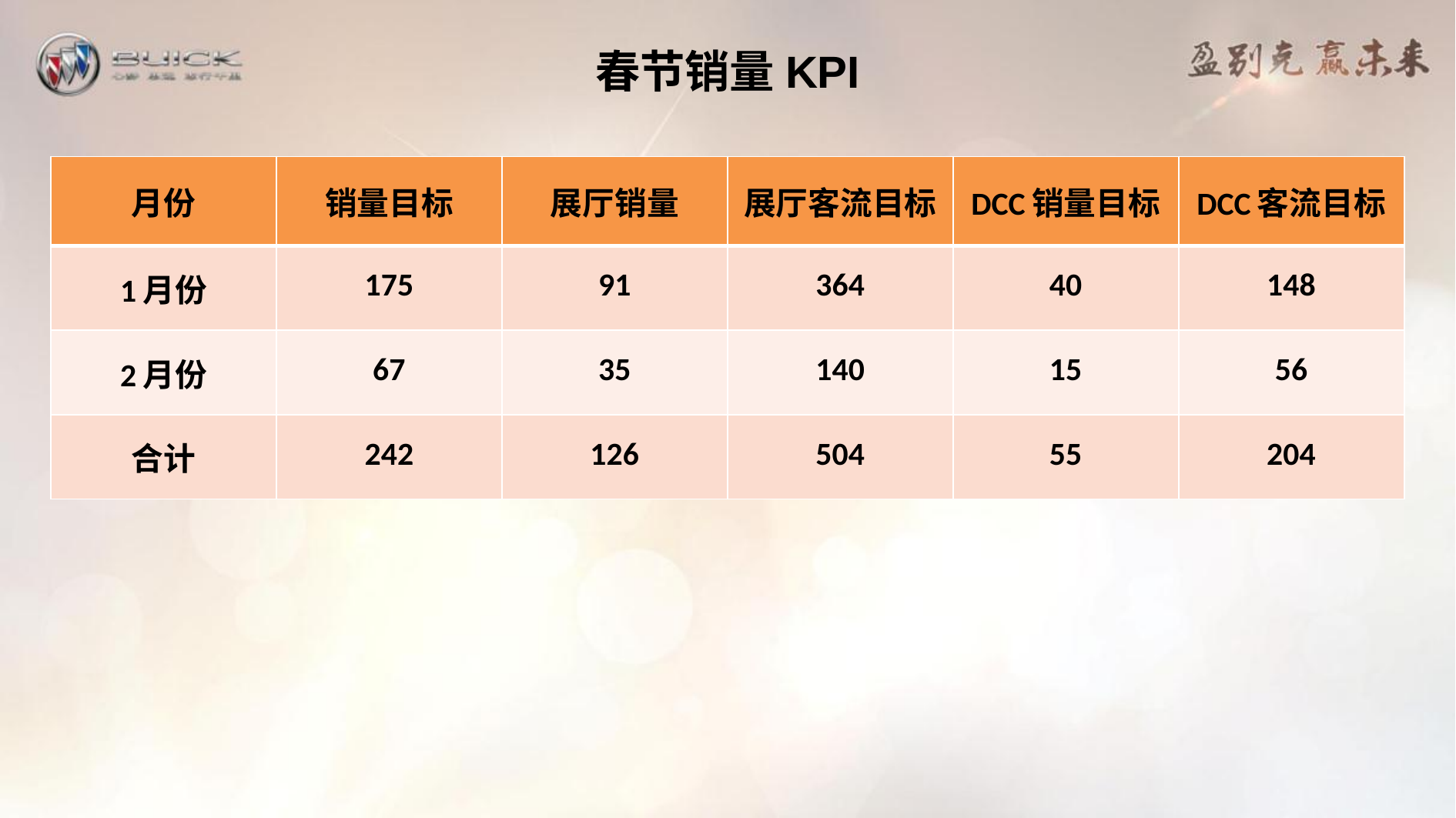

# 春节销量KPI
| 月份 | 销量目标 | 展厅销量 | 展厅客流目标 | DCC销量目标 | DCC客流目标 |
| --- | --- | --- | --- | --- | --- |
| 1月份 | 175 | 91 | 364 | 40 | 148 |
| 2月份 | 67 | 35 | 140 | 15 | 56 |
| 合计 | 242 | 126 | 504 | 55 | 204 |